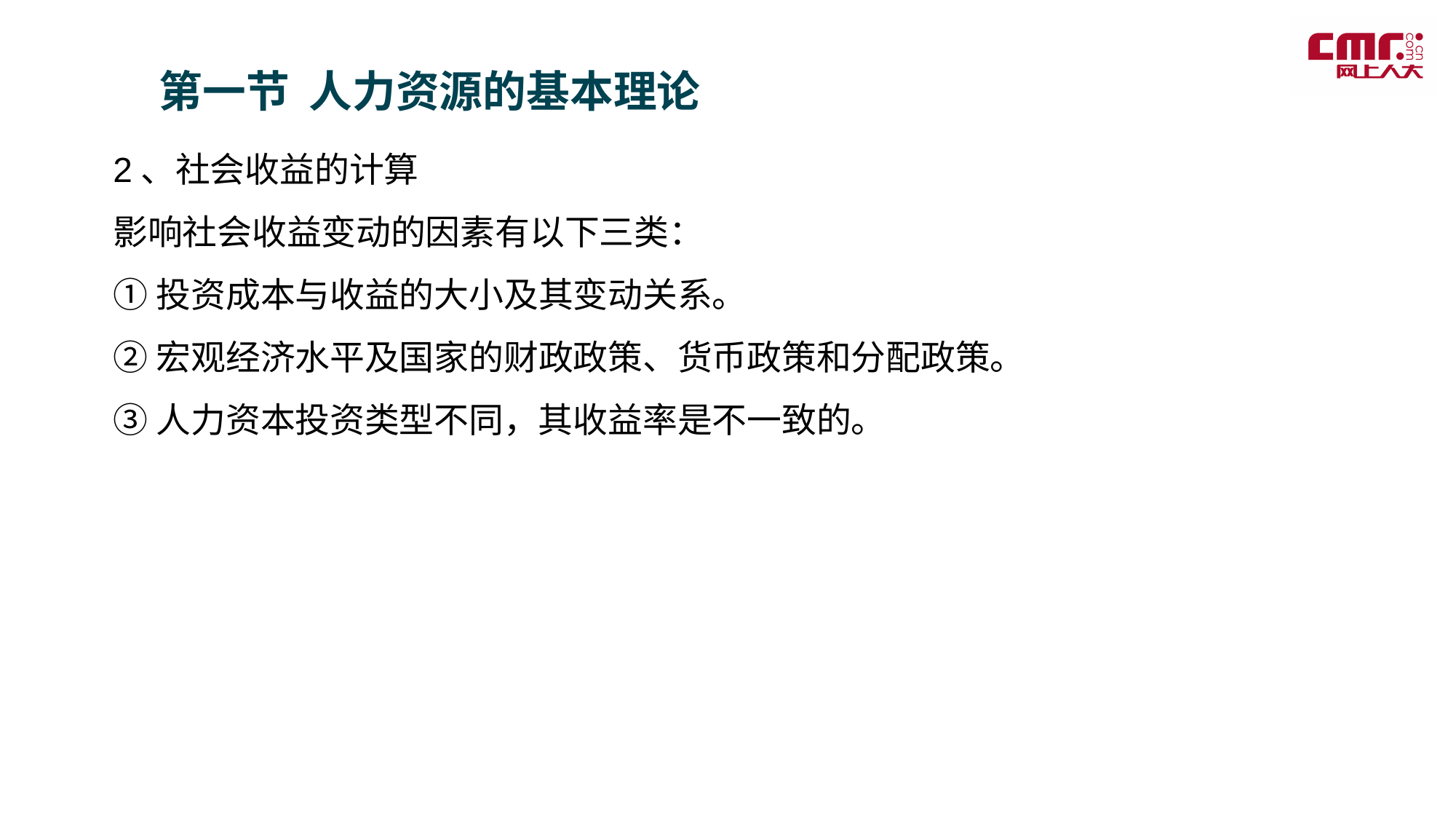

第一节  人力资源的基本理论
2、社会收益的计算
影响社会收益变动的因素有以下三类：
①投资成本与收益的大小及其变动关系。
②宏观经济水平及国家的财政政策、货币政策和分配政策。
③人力资本投资类型不同，其收益率是不一致的。